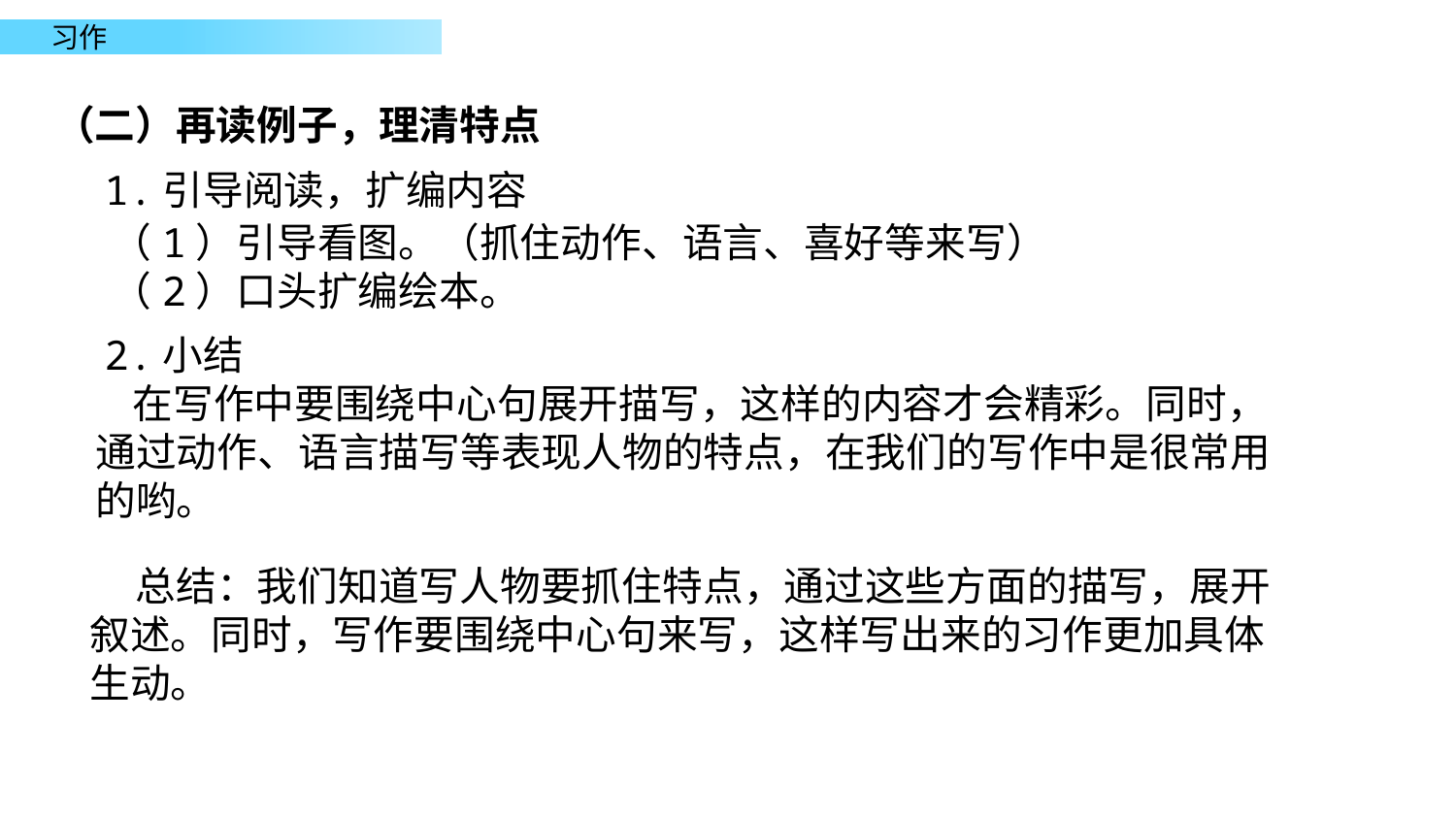

（二）再读例子，理清特点
1.引导阅读，扩编内容
（1）引导看图。（抓住动作、语言、喜好等来写）
（2）口头扩编绘本。
   在写作中要围绕中心句展开描写，这样的内容才会精彩。同时，通过动作、语言描写等表现人物的特点，在我们的写作中是很常用的哟。
2.小结
    总结：我们知道写人物要抓住特点，通过这些方面的描写，展开叙述。同时，写作要围绕中心句来写，这样写出来的习作更加具体生动。